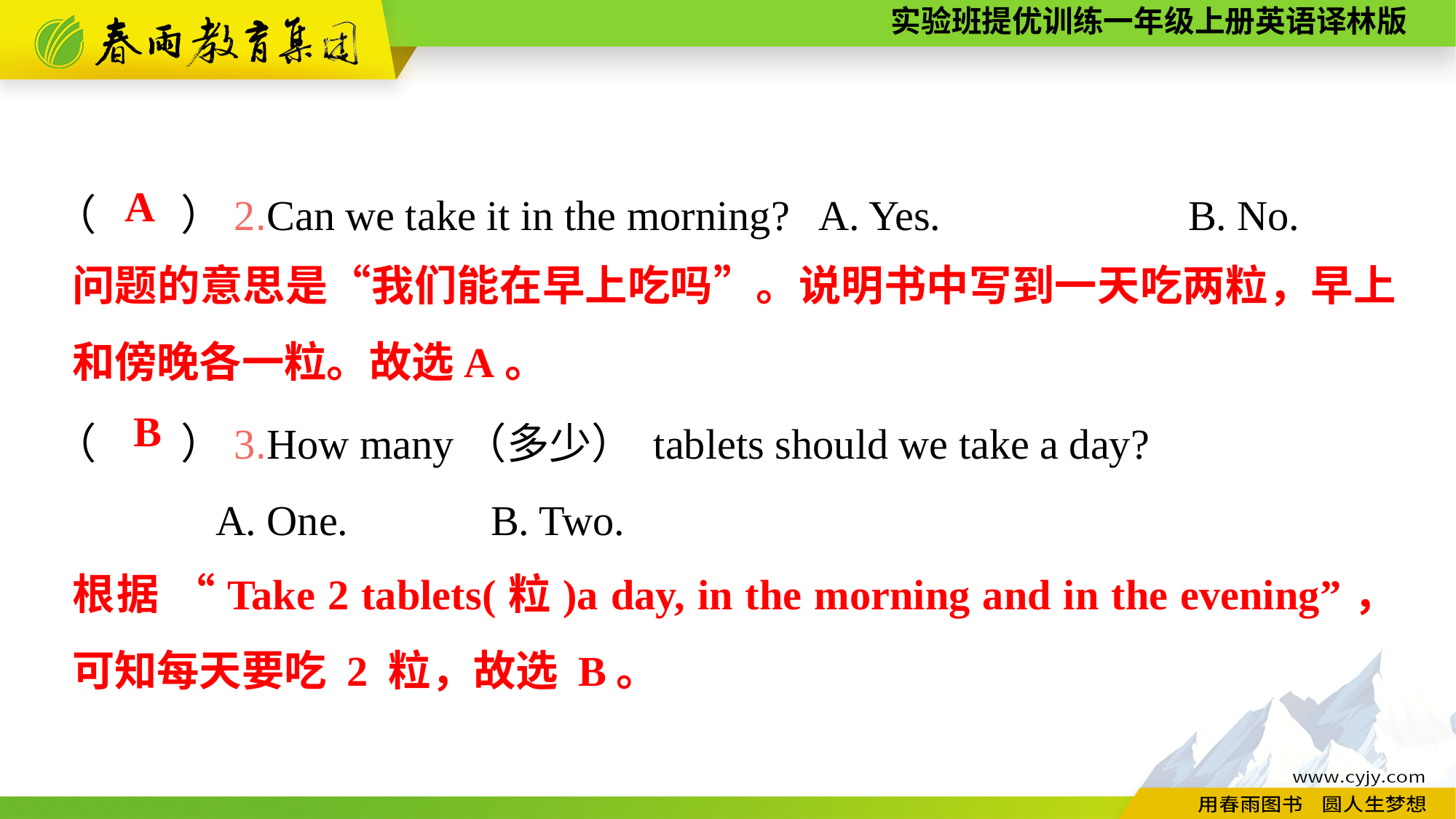

（　　）2.Can we take it in the morning?	A. Yes.		    B. No.

（　　）3.How many（多少） tablets should we take a day?
A. One.		B. Two.
A
问题的意思是“我们能在早上吃吗”。说明书中写到一天吃两粒，早上和傍晚各一粒。故选A。
B
根据 “Take 2 tablets(粒)a day, in the morning and in the evening”，可知每天要吃 2 粒，故选 B。